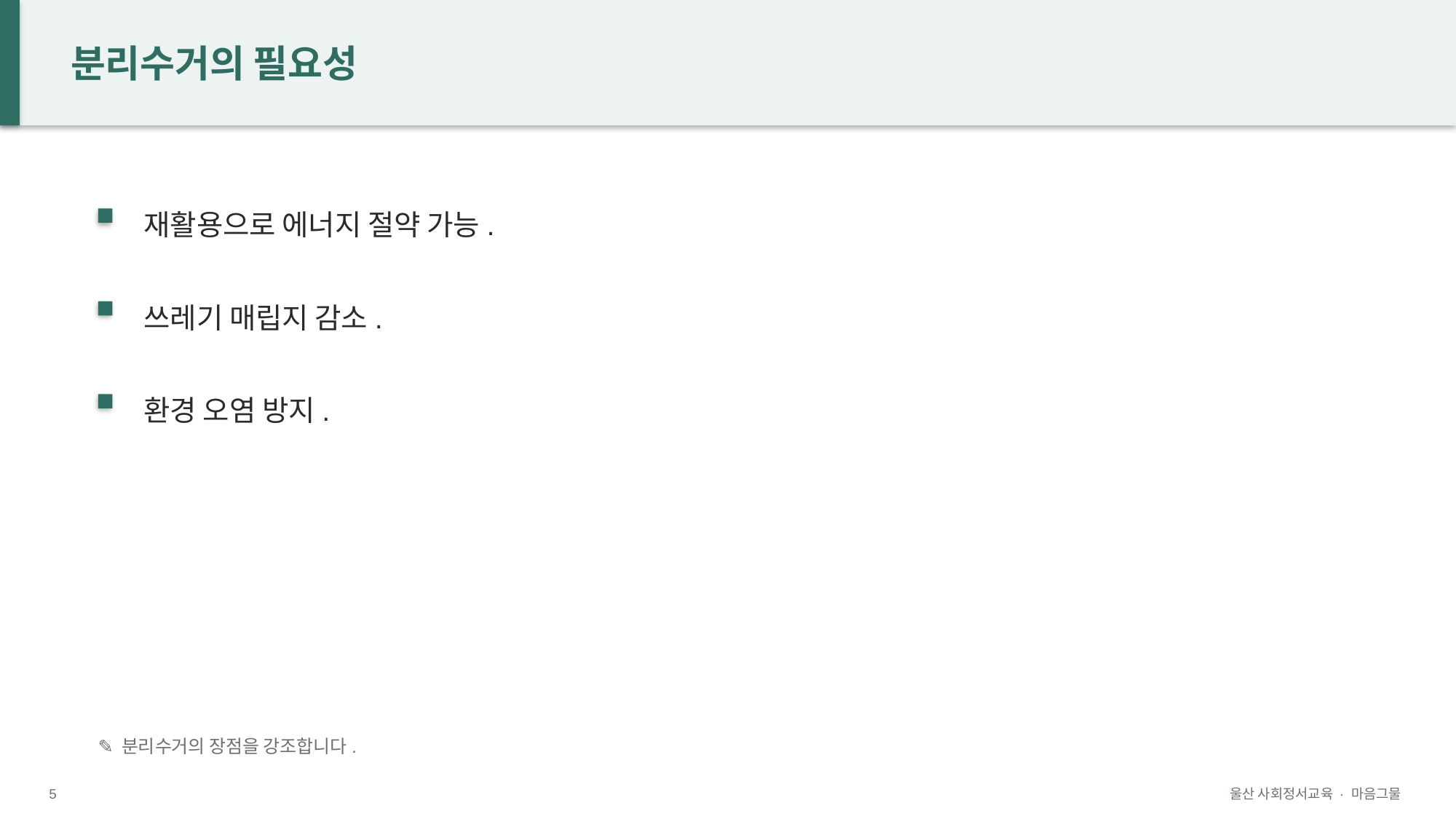

분리수거의 필요성
재활용으로 에너지 절약 가능.

쓰레기 매립지 감소.

환경 오염 방지.

✎ 분리수거의 장점을 강조합니다.
5
울산 사회정서교육 · 마음그물